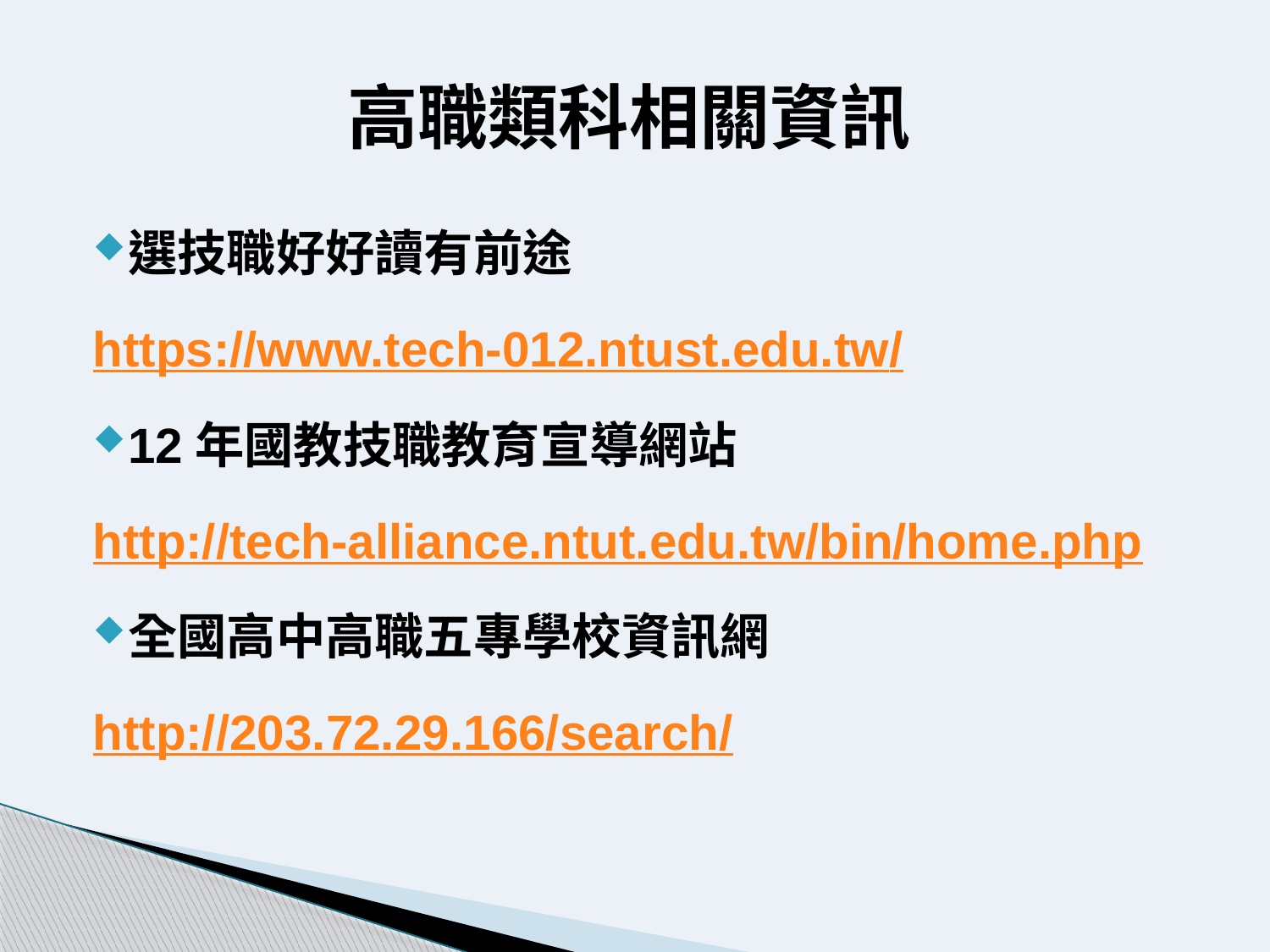

# 高職類科相關資訊
選技職好好讀有前途
https://www.tech-012.ntust.edu.tw/
12年國教技職教育宣導網站
http://tech-alliance.ntut.edu.tw/bin/home.php
全國高中高職五專學校資訊網
http://203.72.29.166/search/